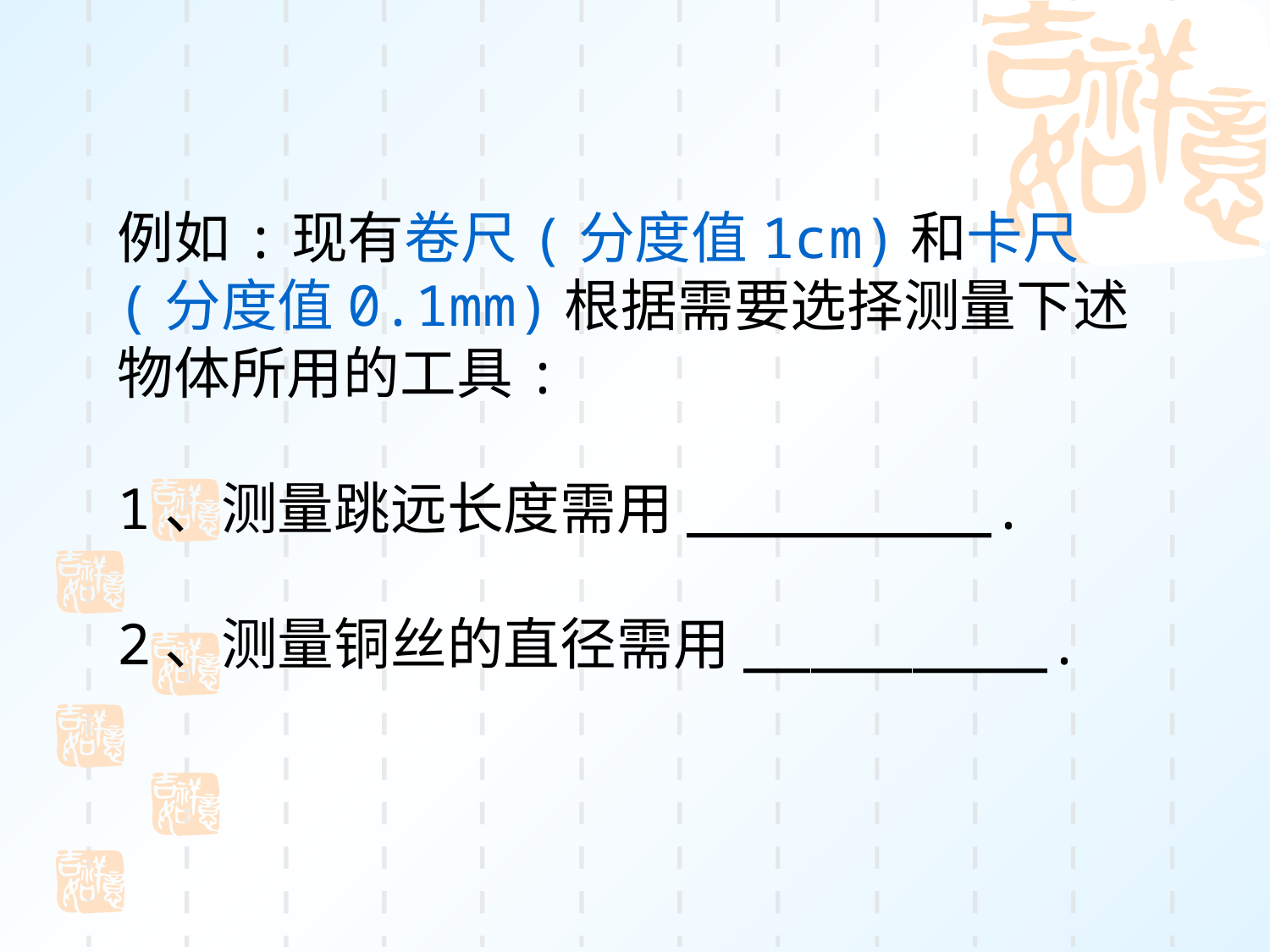

例如:现有卷尺(分度值1cm)和卡尺(分度值0.1mm)根据需要选择测量下述物体所用的工具:

1、测量跳远长度需用_________.

2、测量铜丝的直径需用_________.